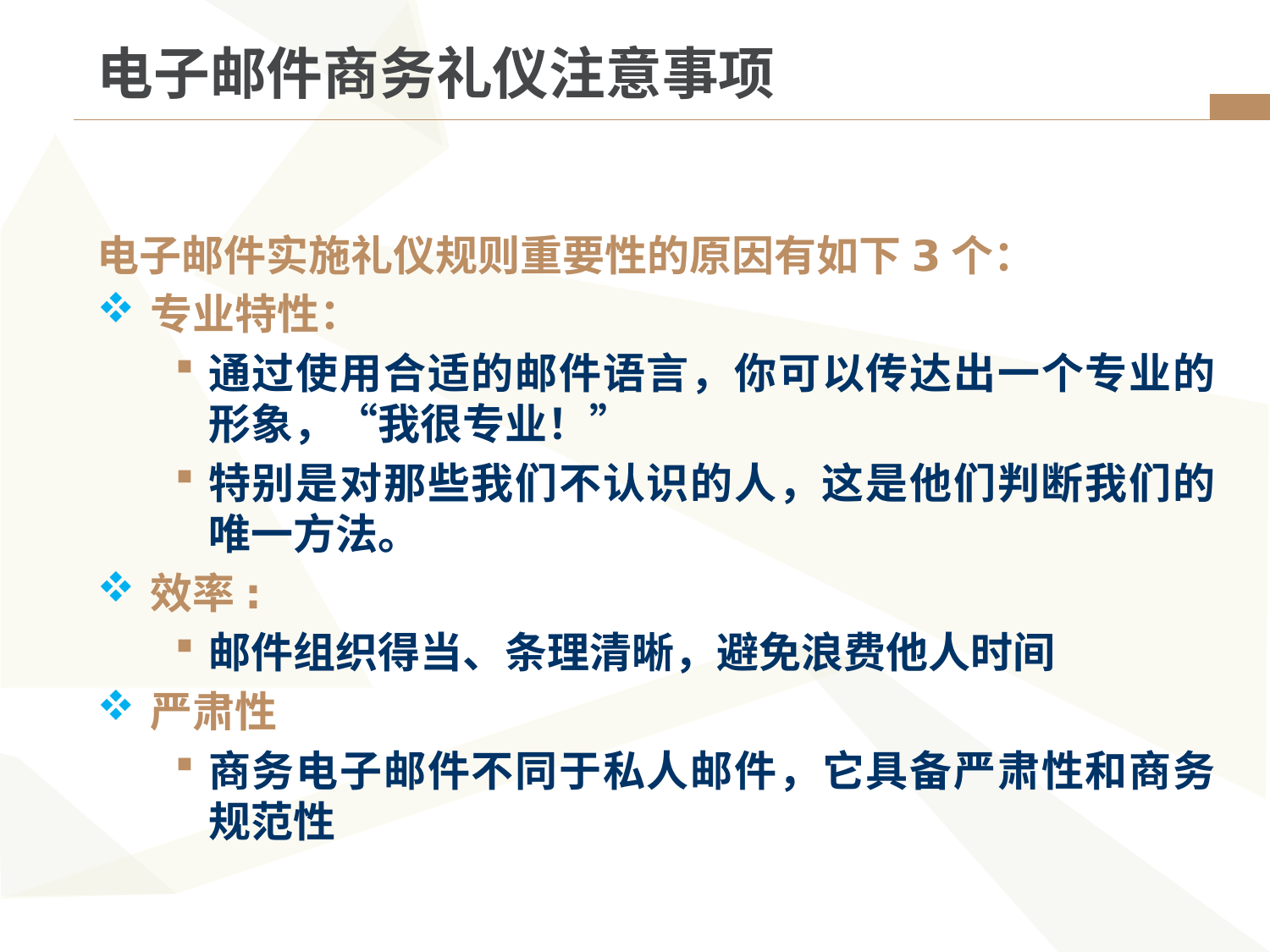

电子邮件商务礼仪注意事项
电子邮件实施礼仪规则重要性的原因有如下3个：
专业特性：
通过使用合适的邮件语言，你可以传达出一个专业的形象，“我很专业！”
特别是对那些我们不认识的人，这是他们判断我们的唯一方法。
效率:
邮件组织得当、条理清晰，避免浪费他人时间
严肃性
商务电子邮件不同于私人邮件，它具备严肃性和商务规范性